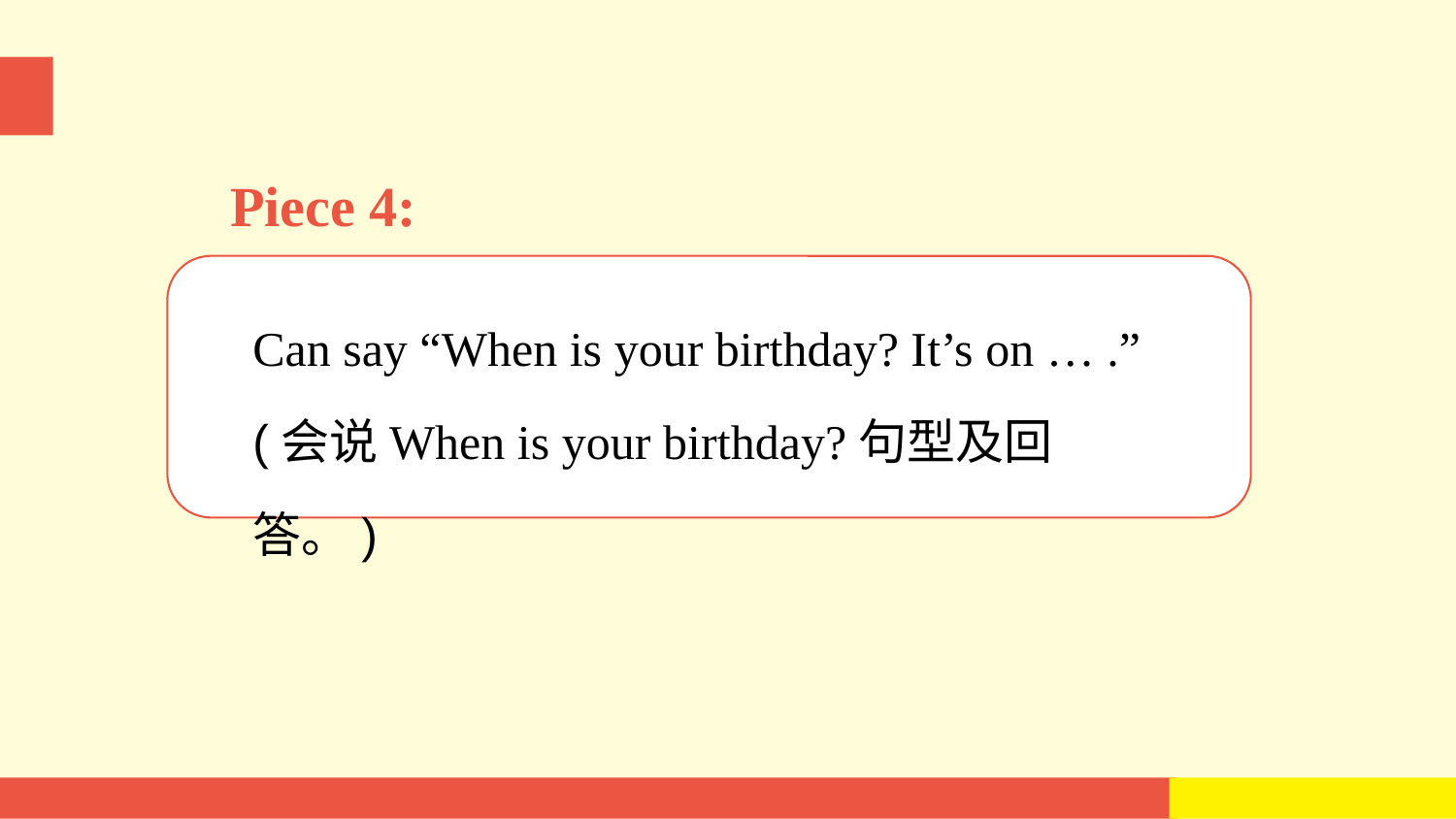

Piece 4:

Can say “When is your birthday? It’s on … .”
(会说When is your birthday?句型及回答。)